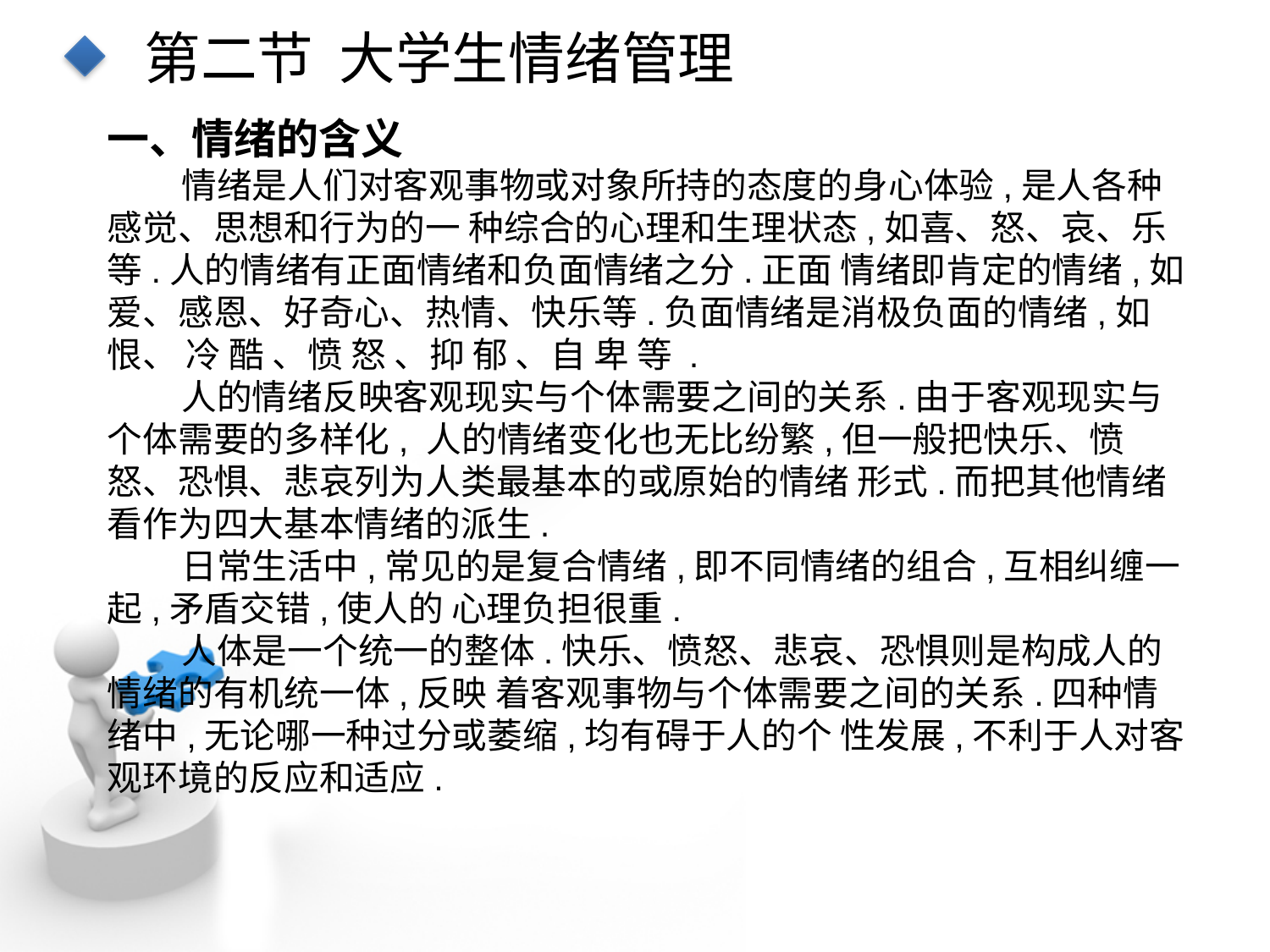

第二节  大学生情绪管理

一、情绪的含义
情绪是人们对客观事物或对象所持的态度的身心体验,是人各种感觉、思想和行为的一 种综合的心理和生理状态,如喜、怒、哀、乐等.人的情绪有正面情绪和负面情绪之分.正面 情绪即肯定的情绪,如爱、感恩、好奇心、热情、快乐等.负面情绪是消极负面的情绪,如恨、 冷 酷 、愤 怒 、抑 郁 、自 卑 等 .
人的情绪反映客观现实与个体需要之间的关系.由于客观现实与个体需要的多样化, 人的情绪变化也无比纷繁,但一般把快乐、愤怒、恐惧、悲哀列为人类最基本的或原始的情绪 形式.而把其他情绪看作为四大基本情绪的派生.
日常生活中,常见的是复合情绪,即不同情绪的组合,互相纠缠一起,矛盾交错,使人的 心理负担很重.
人体是一个统一的整体.快乐、愤怒、悲哀、恐惧则是构成人的情绪的有机统一体,反映 着客观事物与个体需要之间的关系.四种情绪中,无论哪一种过分或萎缩,均有碍于人的个 性发展,不利于人对客观环境的反应和适应.

点击添加文本
点击添加文本
点击添加文本
点击添加文本